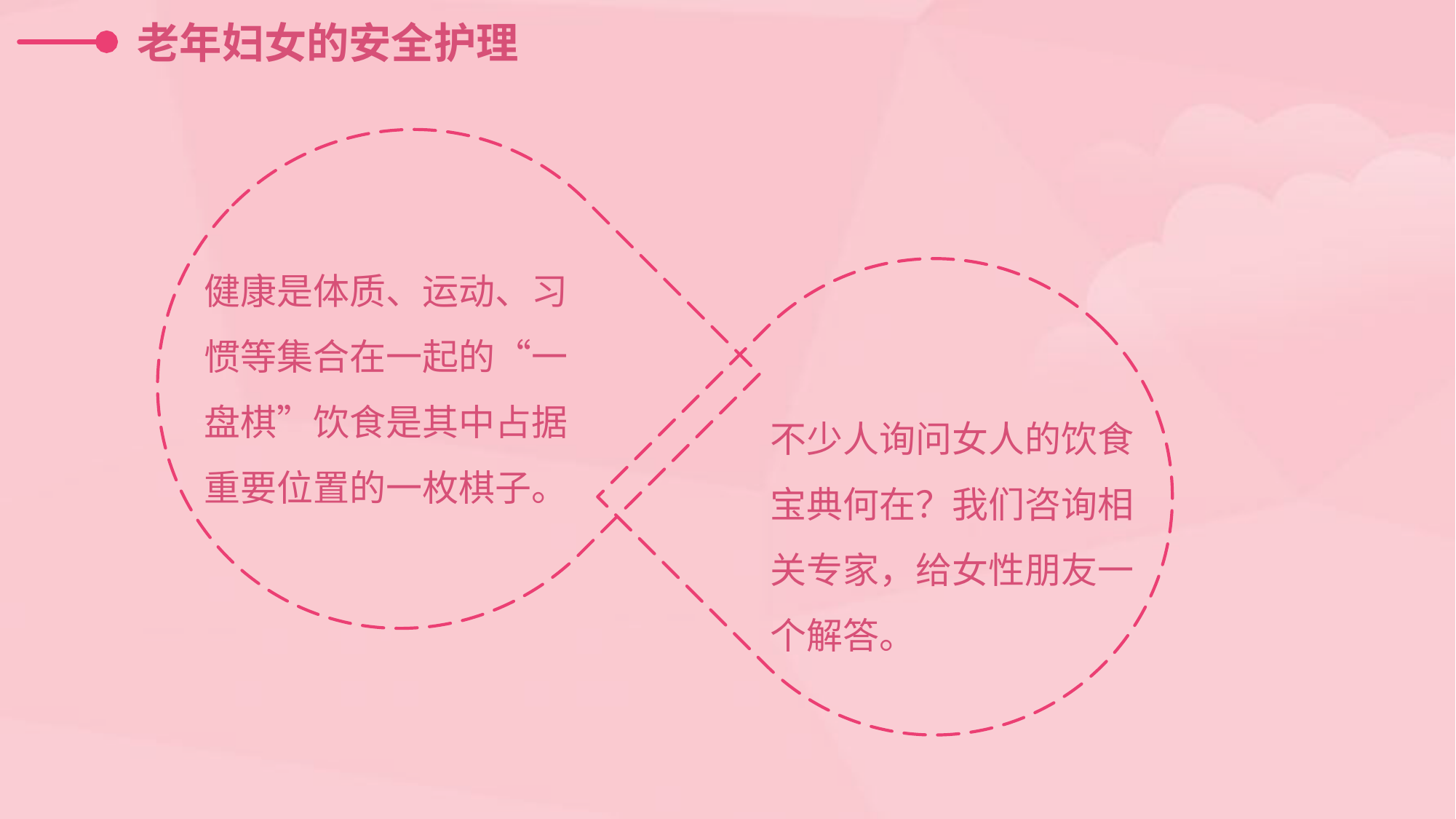

老年妇女的安全护理

健康是体质、运动、习惯等集合在一起的“一盘棋”饮食是其中占据重要位置的一枚棋子。

不少人询问女人的饮食宝典何在？我们咨询相关专家，给女性朋友一个解答。